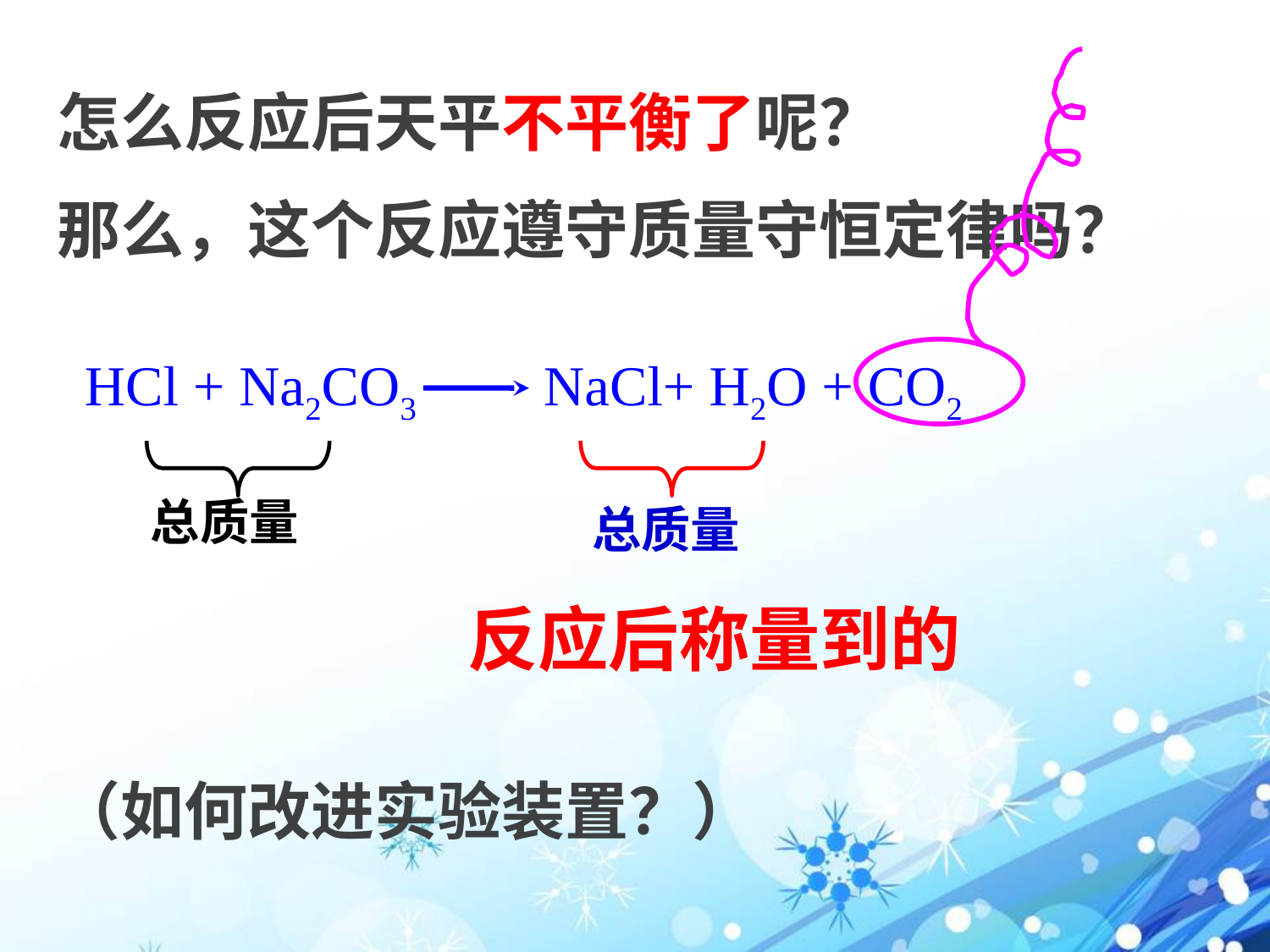

怎么反应后天平不平衡了呢？
那么，这个反应遵守质量守恒定律吗？
HCl + Na2CO3         NaCl+ H2O + CO2

总质量
总质量
反应后称量到的
（如何改进实验装置？）